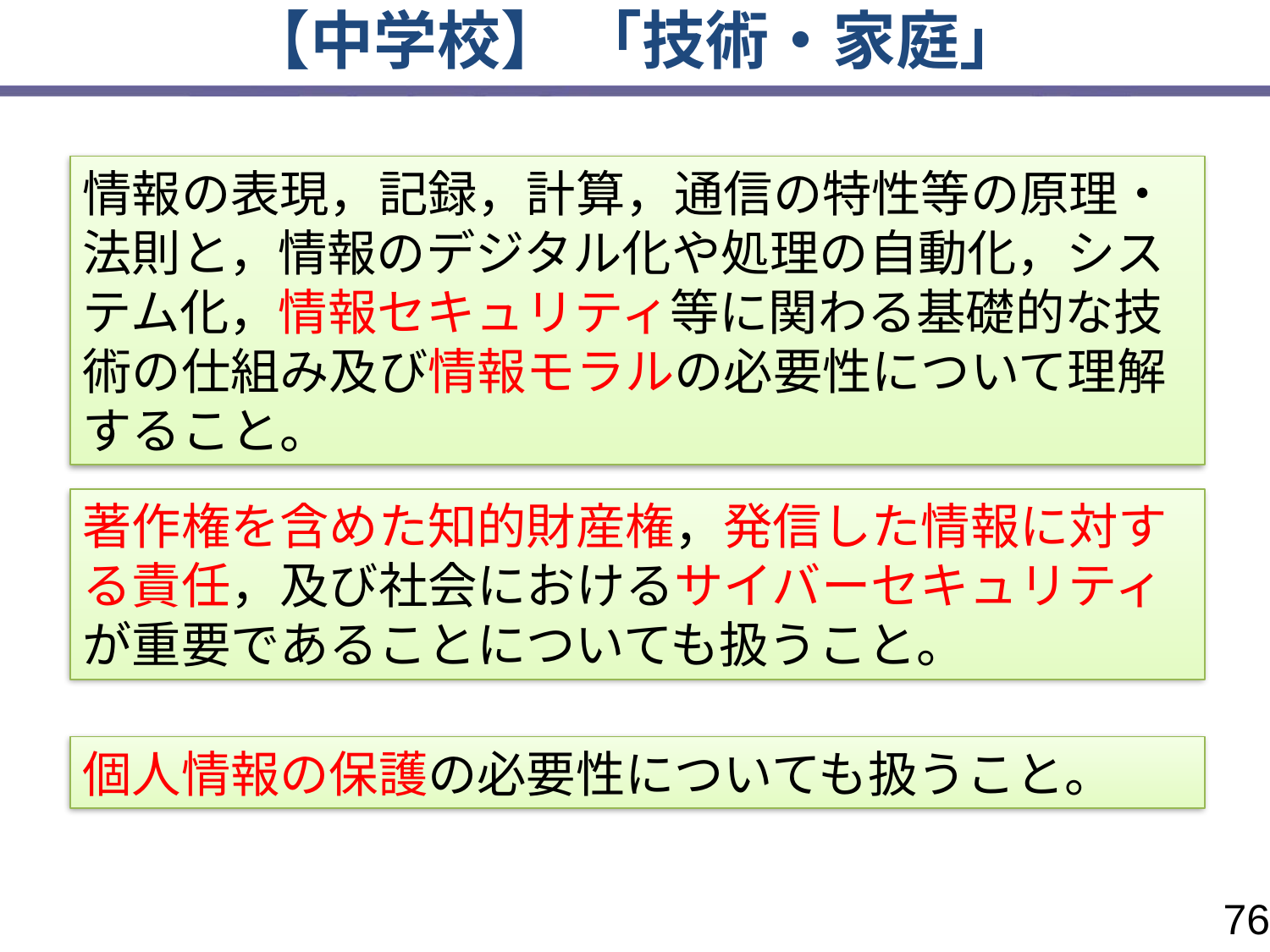

【中学校】 「技術・家庭」
情報の表現，記録，計算，通信の特性等の原理・法則と，情報のデジタル化や処理の自動化，システム化，情報セキュリティ等に関わる基礎的な技術の仕組み及び情報モラルの必要性について理解すること。
著作権を含めた知的財産権，発信した情報に対する責任，及び社会におけるサイバーセキュリティが重要であることについても扱うこと。
個人情報の保護の必要性についても扱うこと。
76